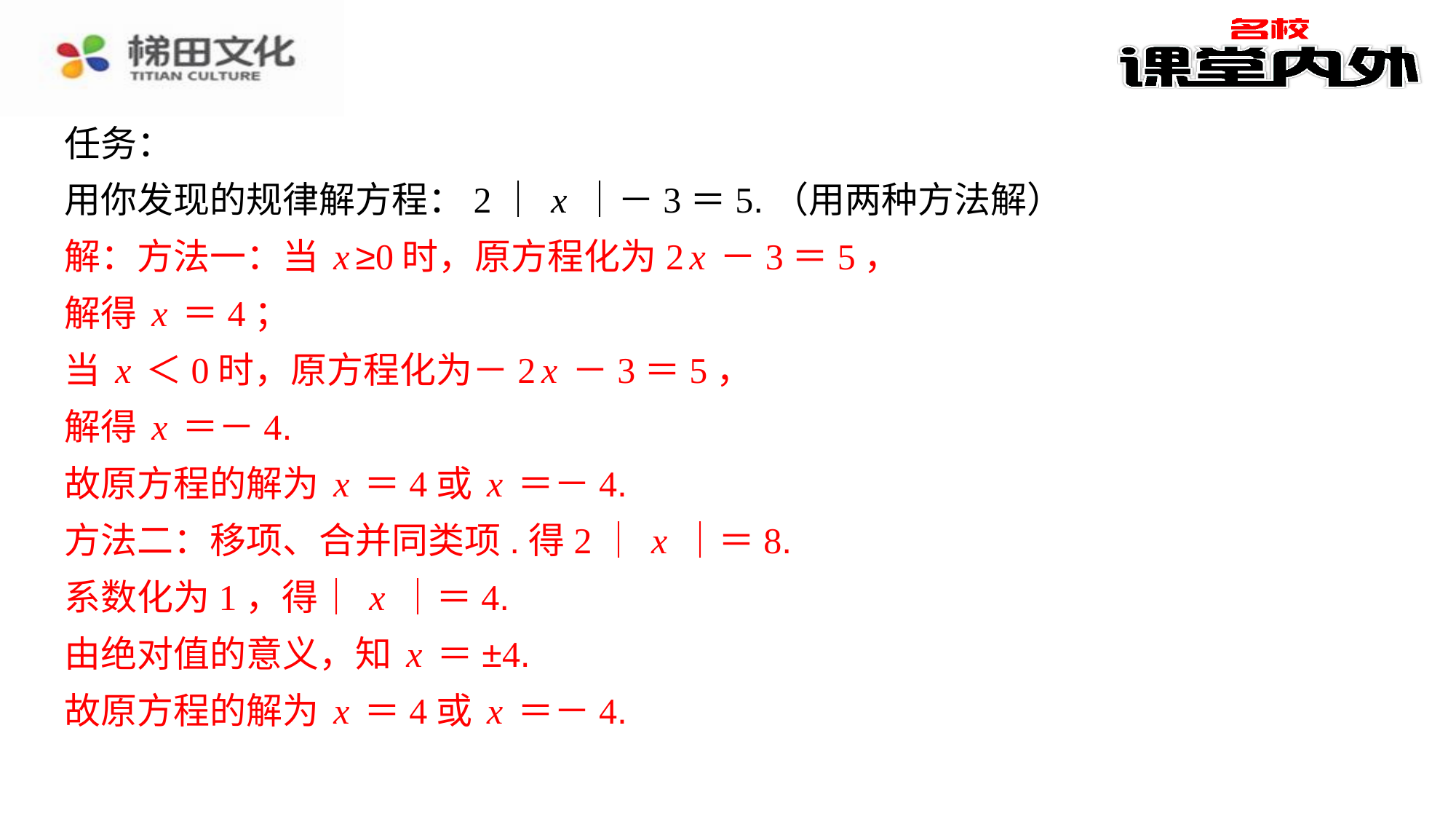

任务：
用你发现的规律解方程：2｜x｜－3＝5.（用两种方法解）
解：方法一：当x≥0时，原方程化为2x－3＝5，
解得x＝4；
当x＜0时，原方程化为－2x－3＝5，
解得x＝－4.
故原方程的解为x＝4或x＝－4.
方法二：移项、合并同类项.得2｜x｜＝8.
系数化为1，得｜x｜＝4.
由绝对值的意义，知x＝±4.
故原方程的解为x＝4或x＝－4.
解：方法一：当x≥0时，原方程化为2x－3＝5，
解得x＝4；
当x＜0时，原方程化为－2x－3＝5，
解得x＝－4.
故原方程的解为x＝4或x＝－4.
方法二：移项、合并同类项.得2｜x｜＝8.
系数化为1，得｜x｜＝4.
由绝对值的意义，知x＝±4.
故原方程的解为x＝4或x＝－4.